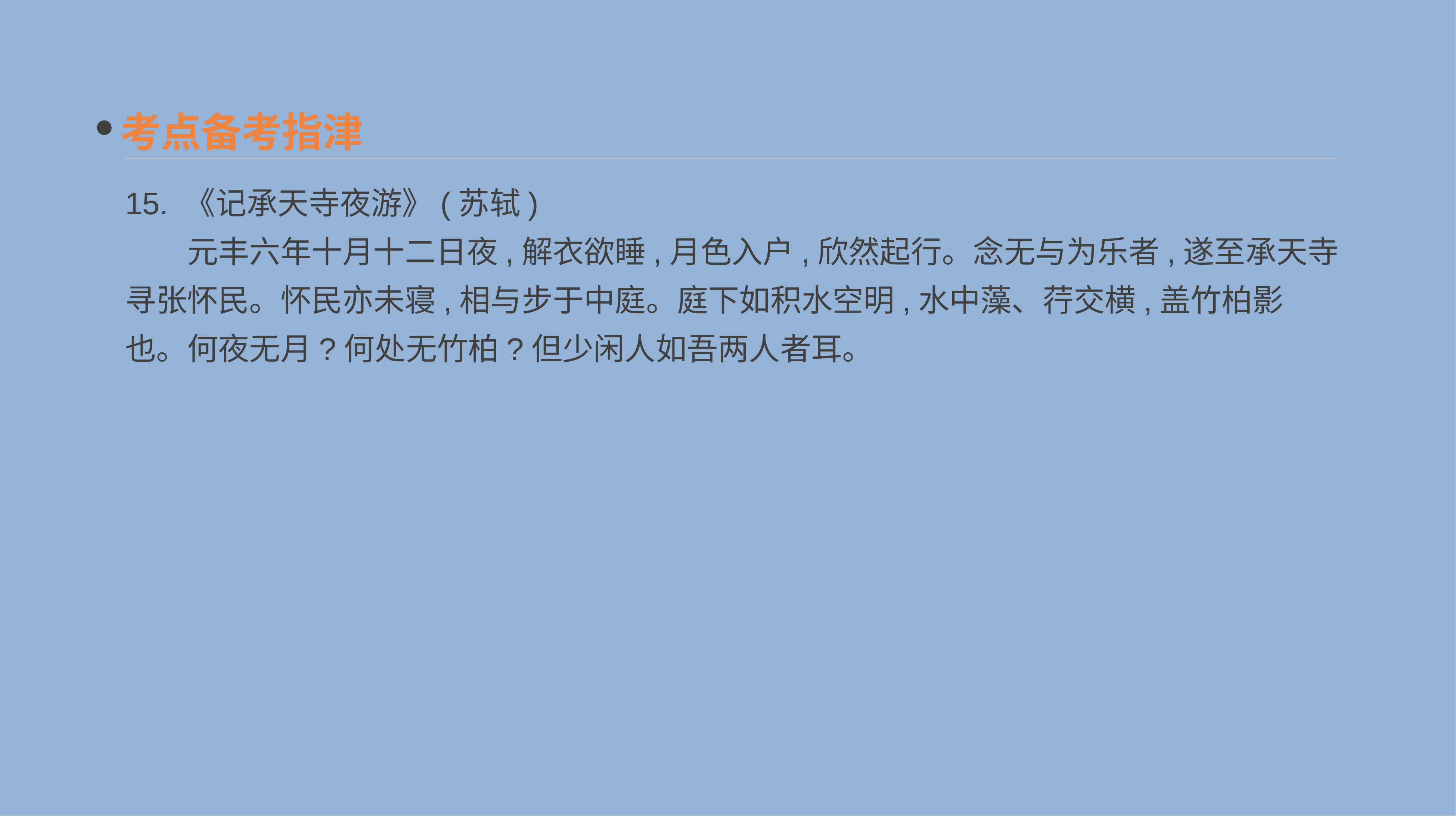

考点备考指津

15. 《记承天寺夜游》(苏轼)
　　元丰六年十月十二日夜,解衣欲睡,月色入户,欣然起行。念无与为乐者,遂至承天寺寻张怀民。怀民亦未寝,相与步于中庭。庭下如积水空明,水中藻、荇交横,盖竹柏影也。何夜无月?何处无竹柏?但少闲人如吾两人者耳。